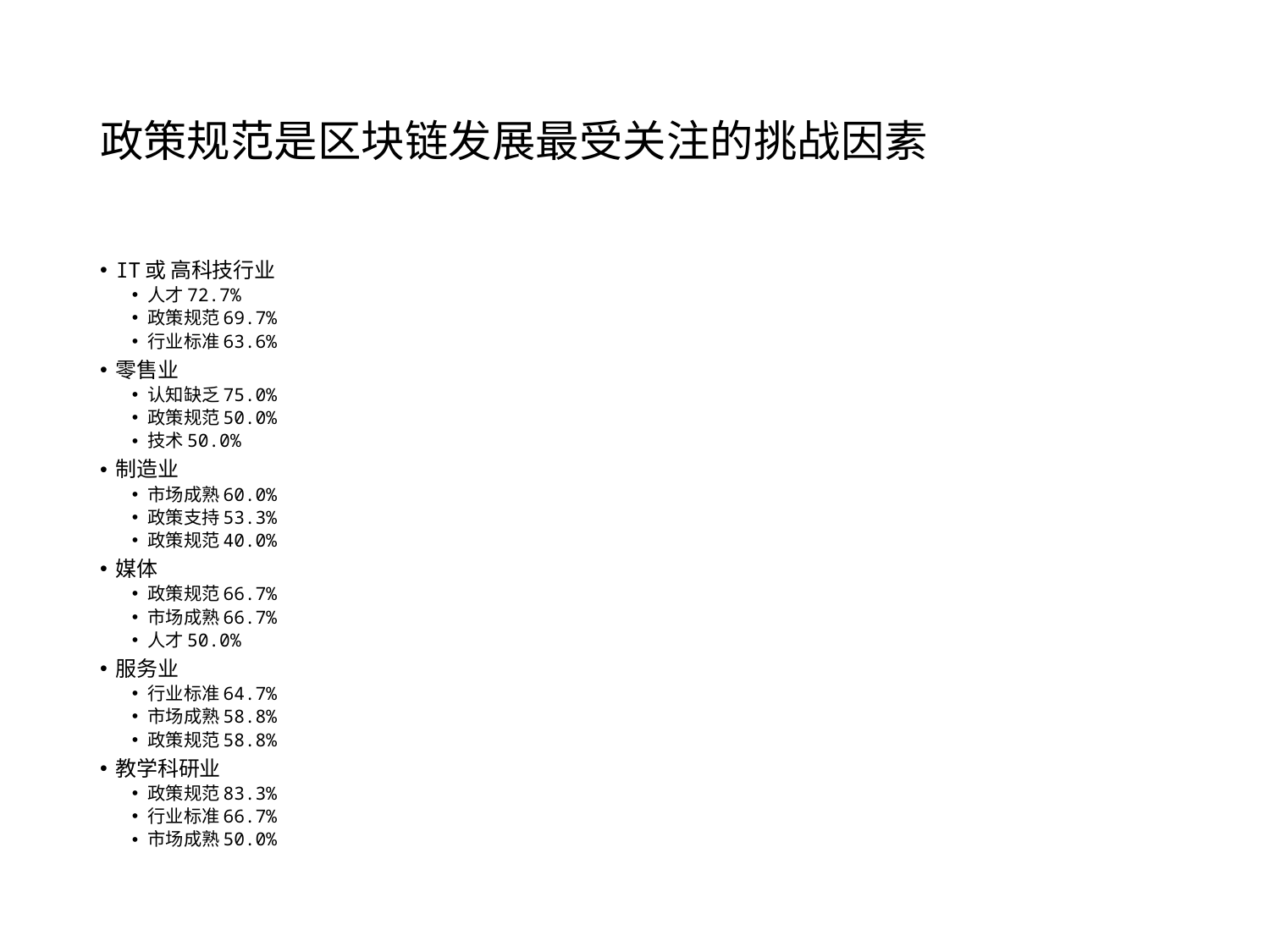

# 政策规范是区块链发展最受关注的挑战因素
IT或 高科技行业
人才72.7%
政策规范69.7%
行业标准63.6%
零售业
认知缺乏75.0%
政策规范50.0%
技术50.0%
制造业
市场成熟60.0%
政策支持53.3%
政策规范40.0%
媒体
政策规范66.7%
市场成熟66.7%
人才50.0%
服务业
行业标准64.7%
市场成熟58.8%
政策规范58.8%
教学科研业
政策规范83.3%
行业标准66.7%
市场成熟50.0%